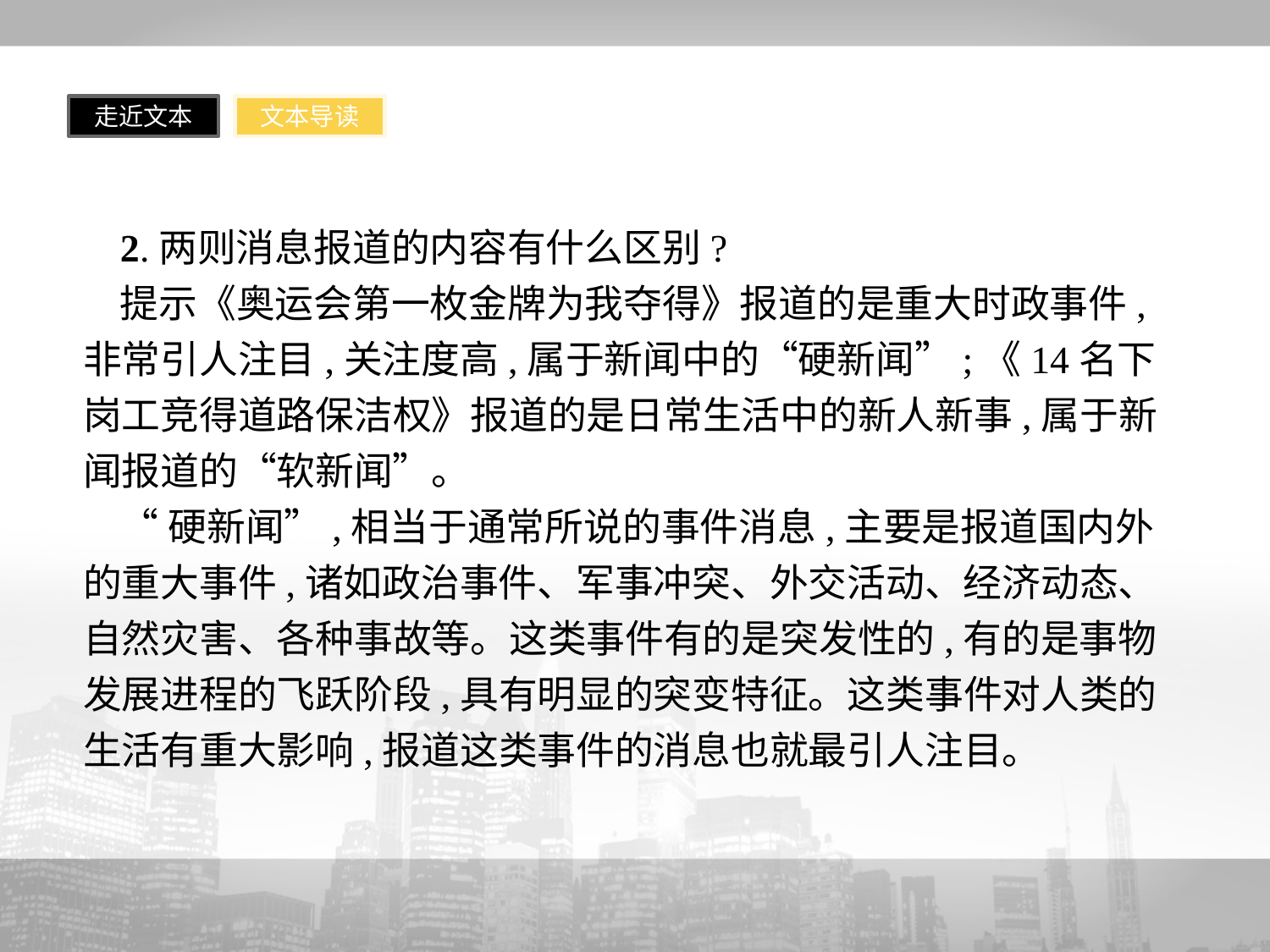

走近文本
文本导读
2.两则消息报道的内容有什么区别?
提示《奥运会第一枚金牌为我夺得》报道的是重大时政事件,非常引人注目,关注度高,属于新闻中的“硬新闻”;《14名下岗工竞得道路保洁权》报道的是日常生活中的新人新事,属于新闻报道的“软新闻”。
“硬新闻”,相当于通常所说的事件消息,主要是报道国内外的重大事件,诸如政治事件、军事冲突、外交活动、经济动态、自然灾害、各种事故等。这类事件有的是突发性的,有的是事物发展进程的飞跃阶段,具有明显的突变特征。这类事件对人类的生活有重大影响,报道这类事件的消息也就最引人注目。